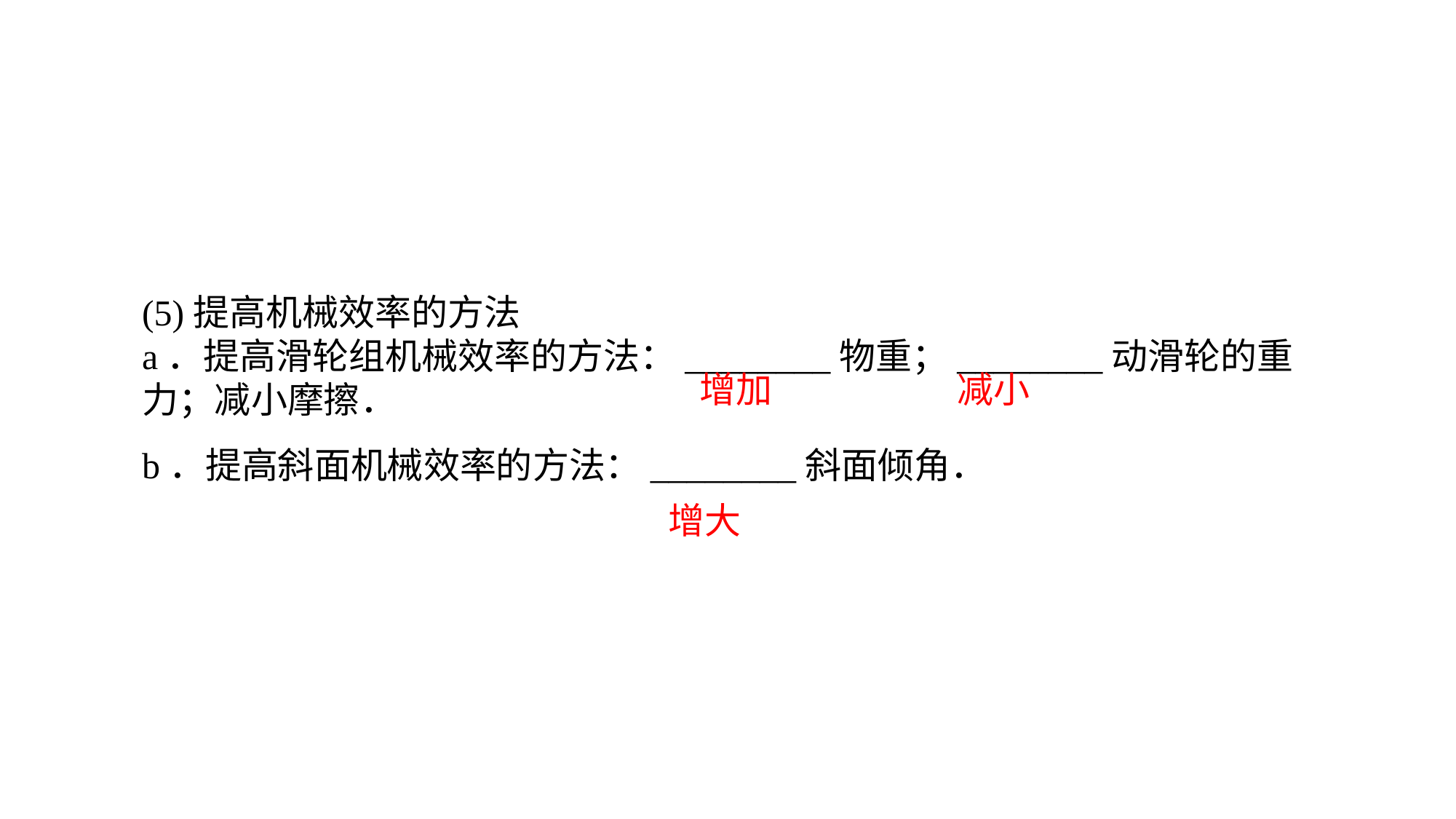

(5)提高机械效率的方法a．提高滑轮组机械效率的方法：________物重；________动滑轮的重力；减小摩擦．b．提高斜面机械效率的方法：________斜面倾角．
增加
减小
增大